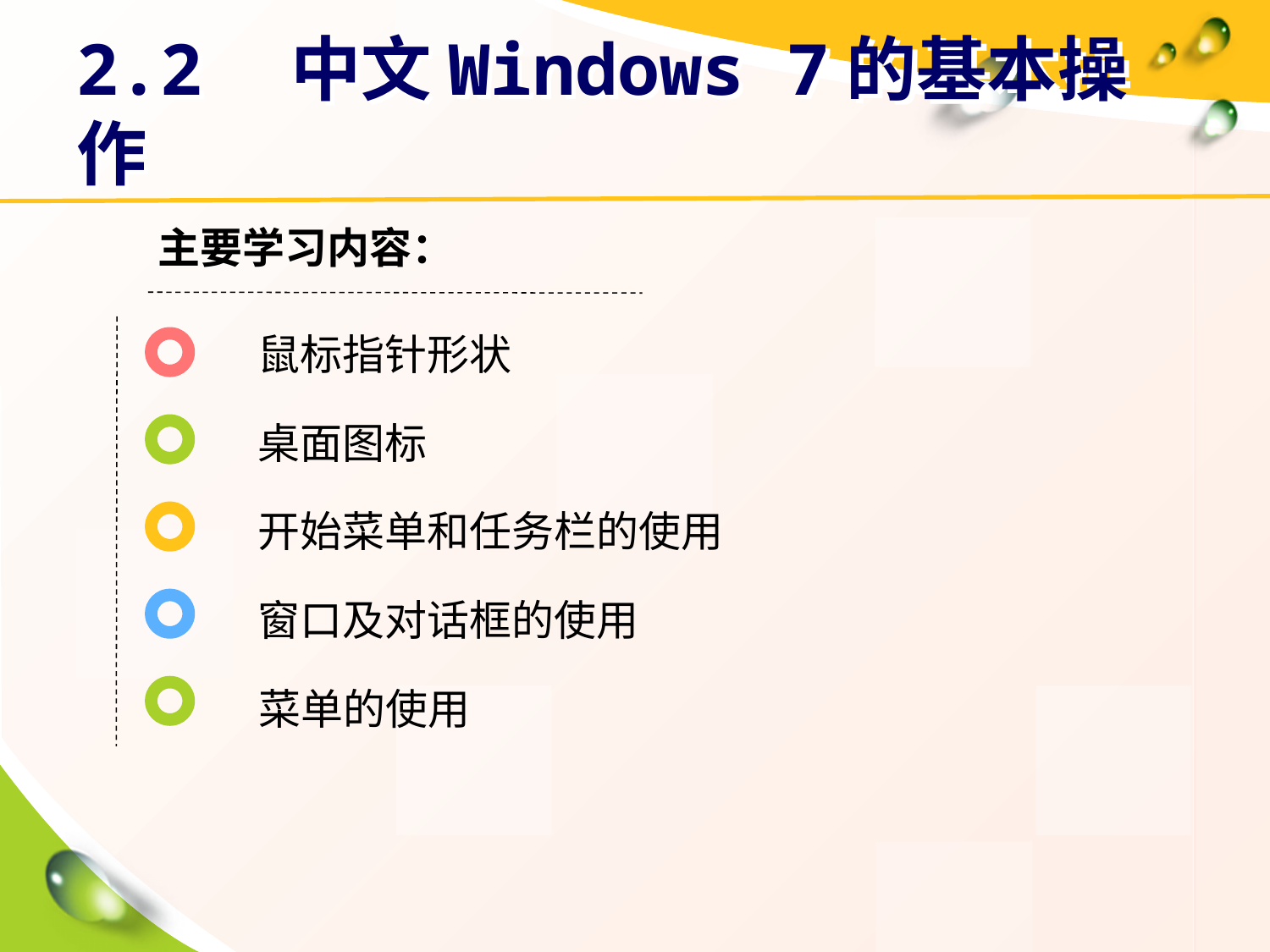

# 2.2　中文Windows 7的基本操作

主要学习内容：

鼠标指针形状

桌面图标

开始菜单和任务栏的使用

窗口及对话框的使用

菜单的使用